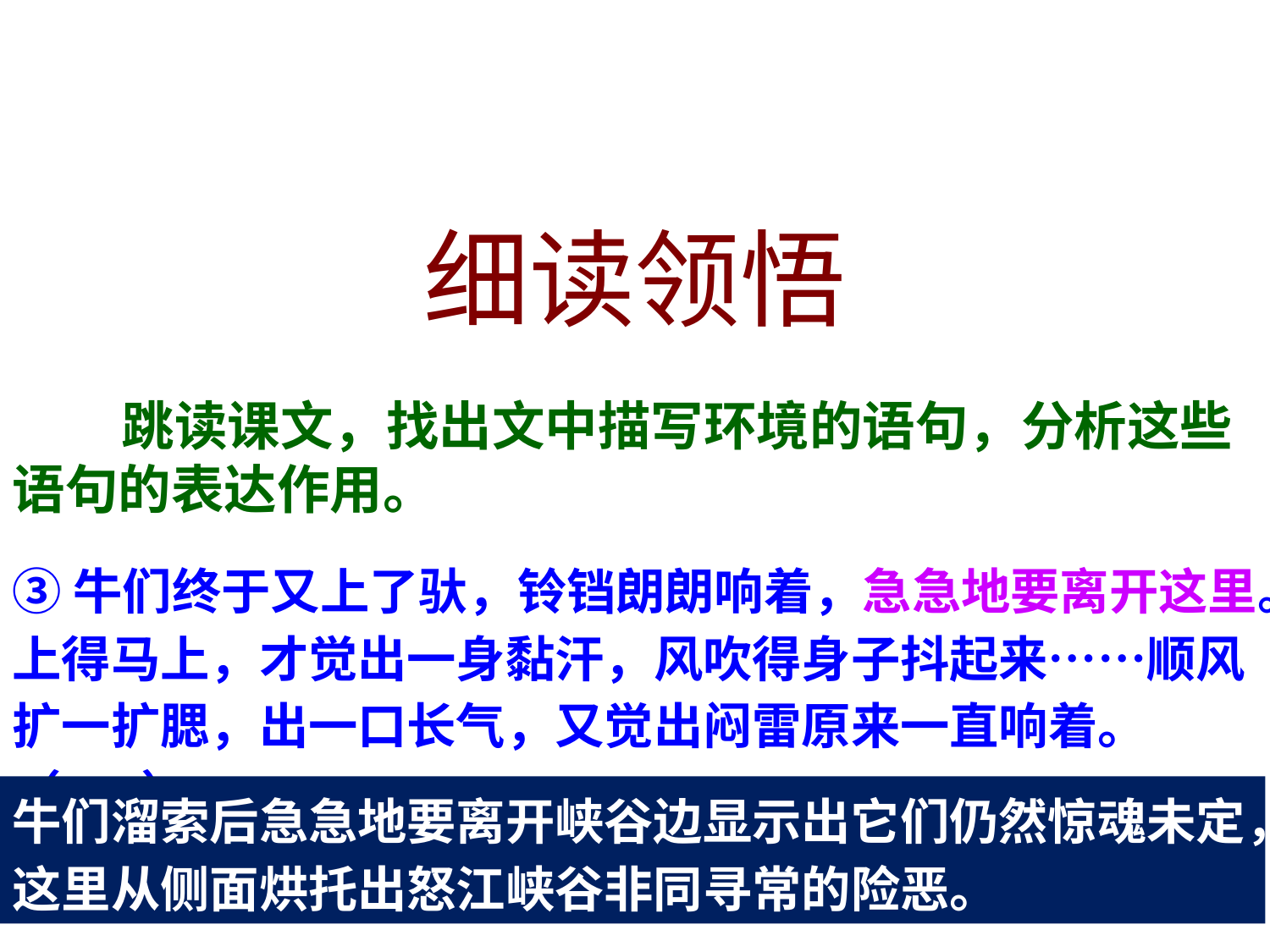

细读领悟
        跳读课文，找出文中描写环境的语句，分析这些语句的表达作用。
③牛们终于又上了驮，铃铛朗朗响着，急急地要离开这里。上得马上，才觉出一身黏汗，风吹得身子抖起来……顺风扩一扩腮，出一口长气，又觉出闷雷原来一直响着。（25）
牛们溜索后急急地要离开峡谷边显示出它们仍然惊魂未定，这里从侧面烘托出怒江峡谷非同寻常的险恶。